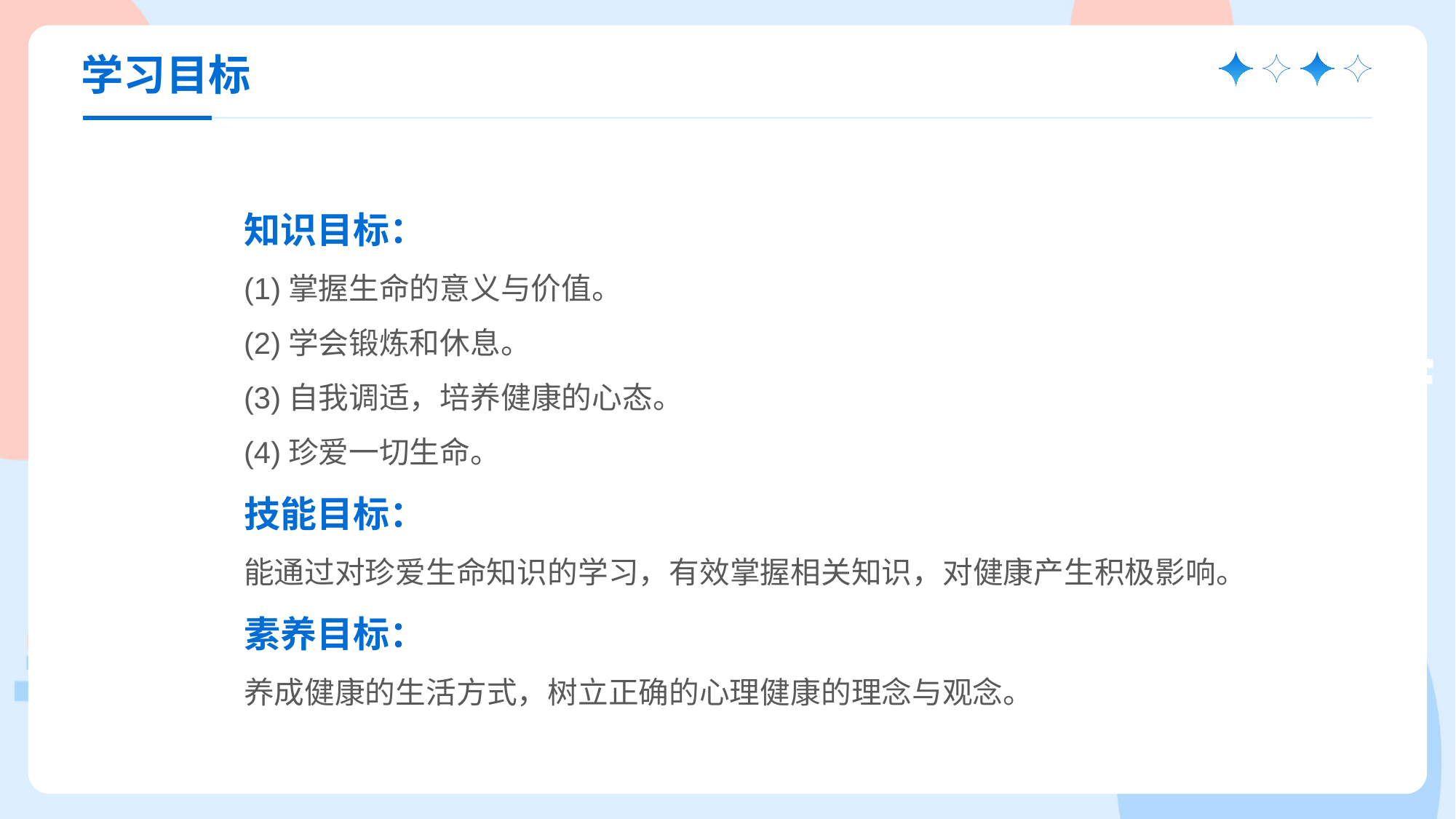

学习目标
知识目标：
(1)掌握生命的意义与价值。
(2)学会锻炼和休息。
(3)自我调适，培养健康的心态。
(4)珍爱一切生命。
技能目标：
能通过对珍爱生命知识的学习，有效掌握相关知识，对健康产生积极影响。
素养目标：
养成健康的生活方式，树立正确的心理健康的理念与观念。